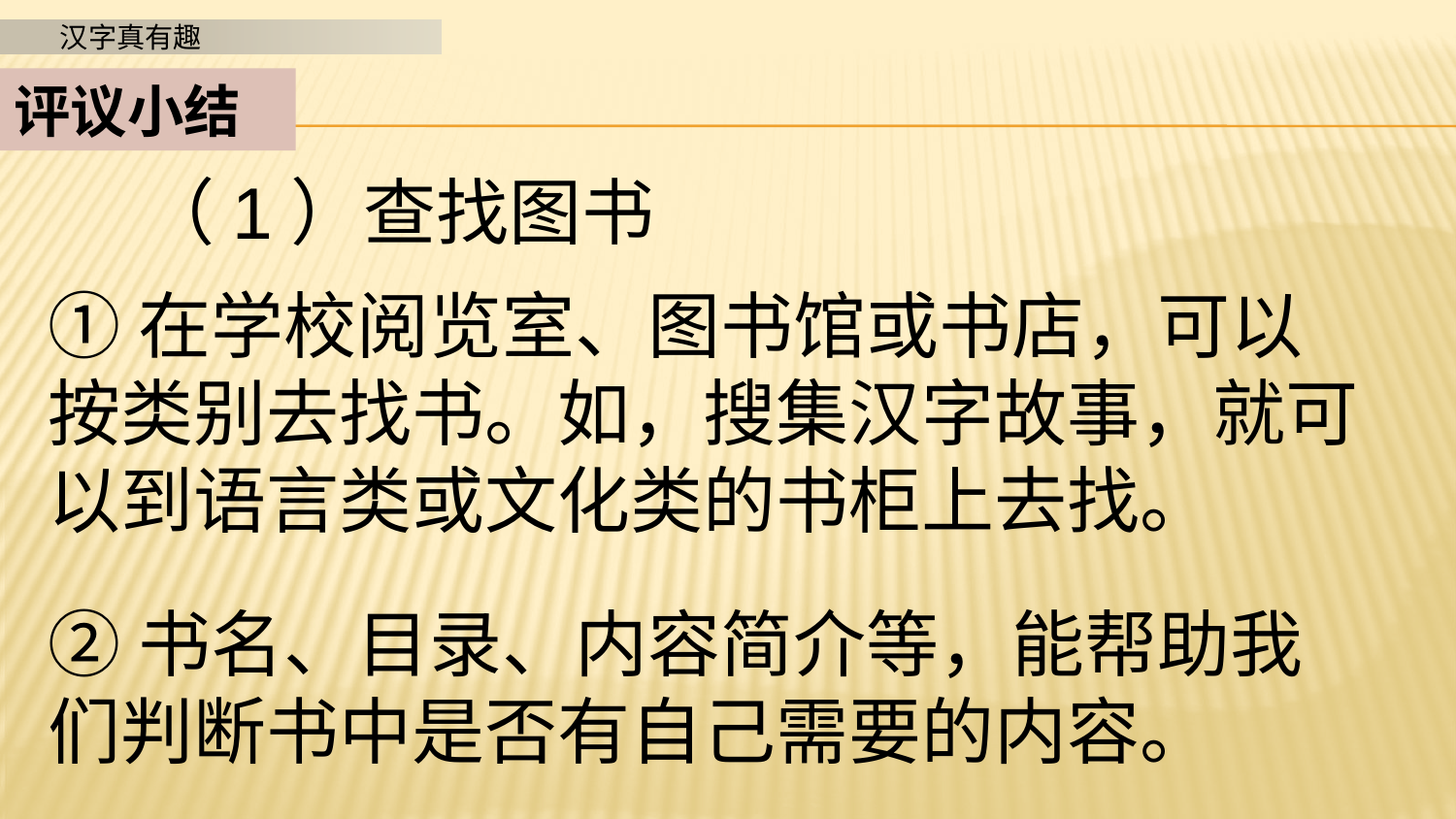

评议小结
    （1）查找图书
①在学校阅览室、图书馆或书店，可以按类别去找书。如，搜集汉字故事，就可以到语言类或文化类的书柜上去找。
②书名、目录、内容简介等，能帮助我们判断书中是否有自己需要的内容。